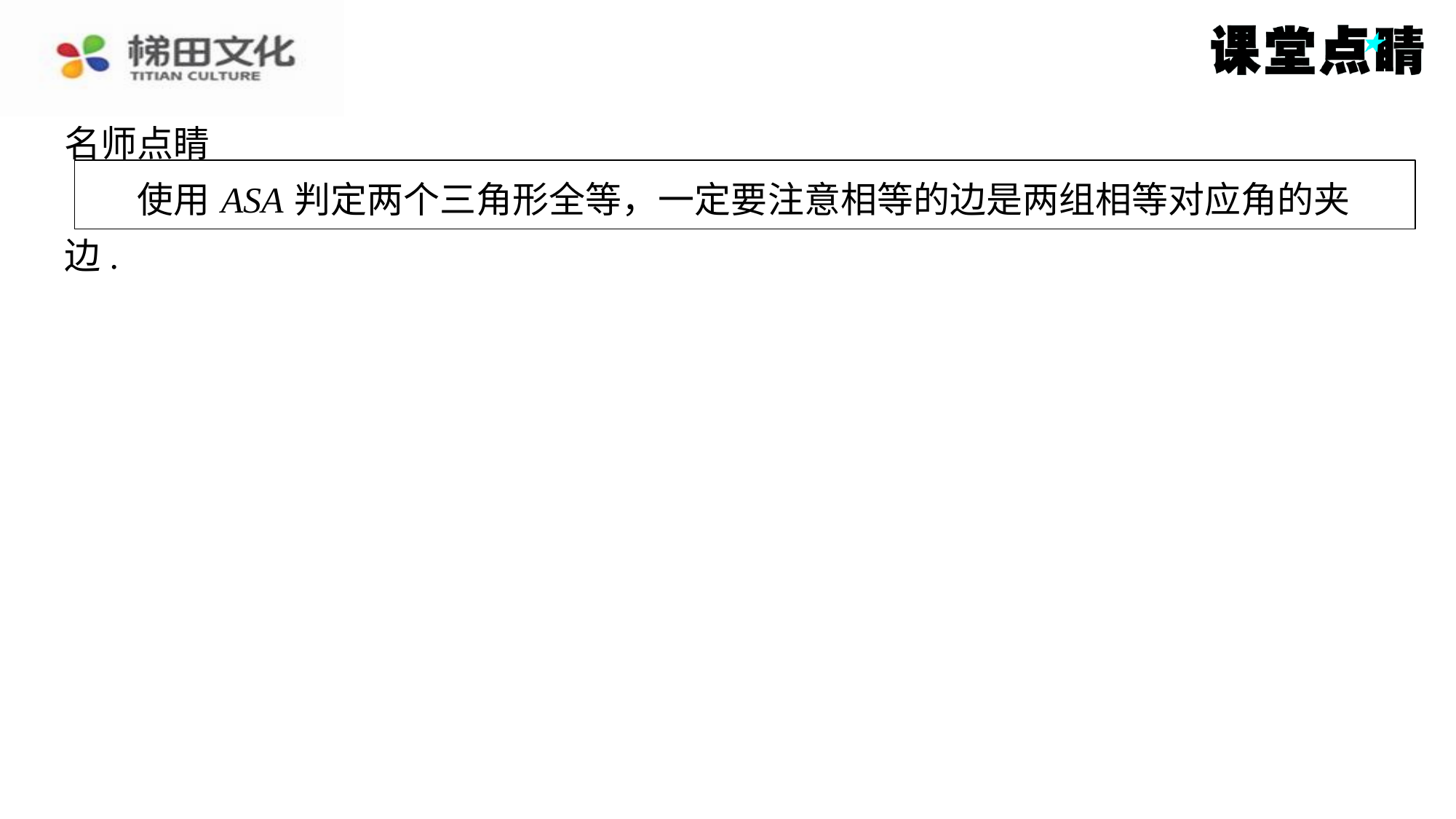

名师点睛
　　使用 ASA 判定两个三角形全等，一定要注意相等的边是两组相等对应角的夹边.